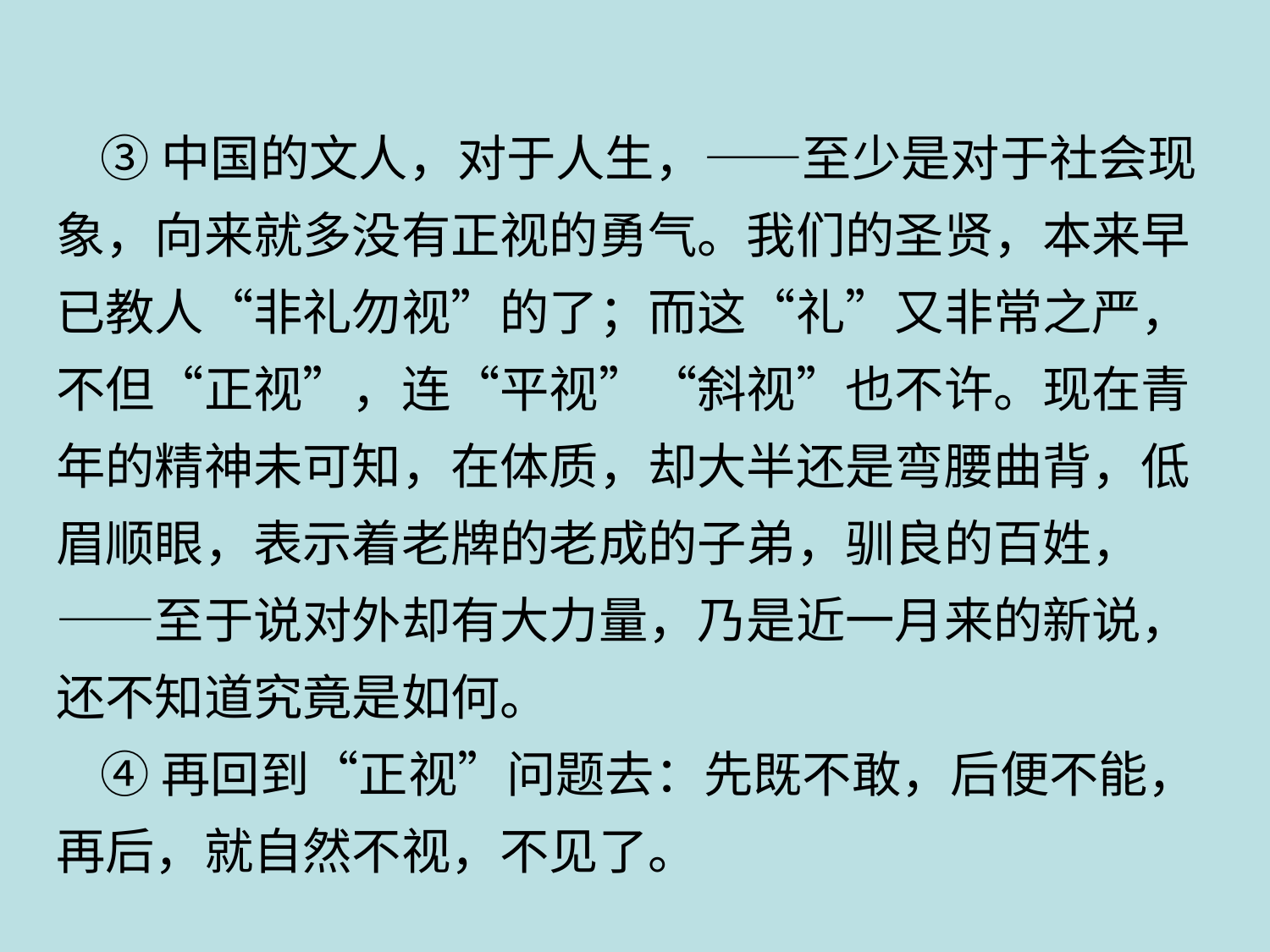

③中国的文人，对于人生，——至少是对于社会现象，向来就多没有正视的勇气。我们的圣贤，本来早已教人“非礼勿视”的了；而这“礼”又非常之严，不但“正视”，连“平视”“斜视”也不许。现在青年的精神未可知，在体质，却大半还是弯腰曲背，低眉顺眼，表示着老牌的老成的子弟，驯良的百姓，——至于说对外却有大力量，乃是近一月来的新说，还不知道究竟是如何。
    ④再回到“正视”问题去：先既不敢，后便不能，再后，就自然不视，不见了。